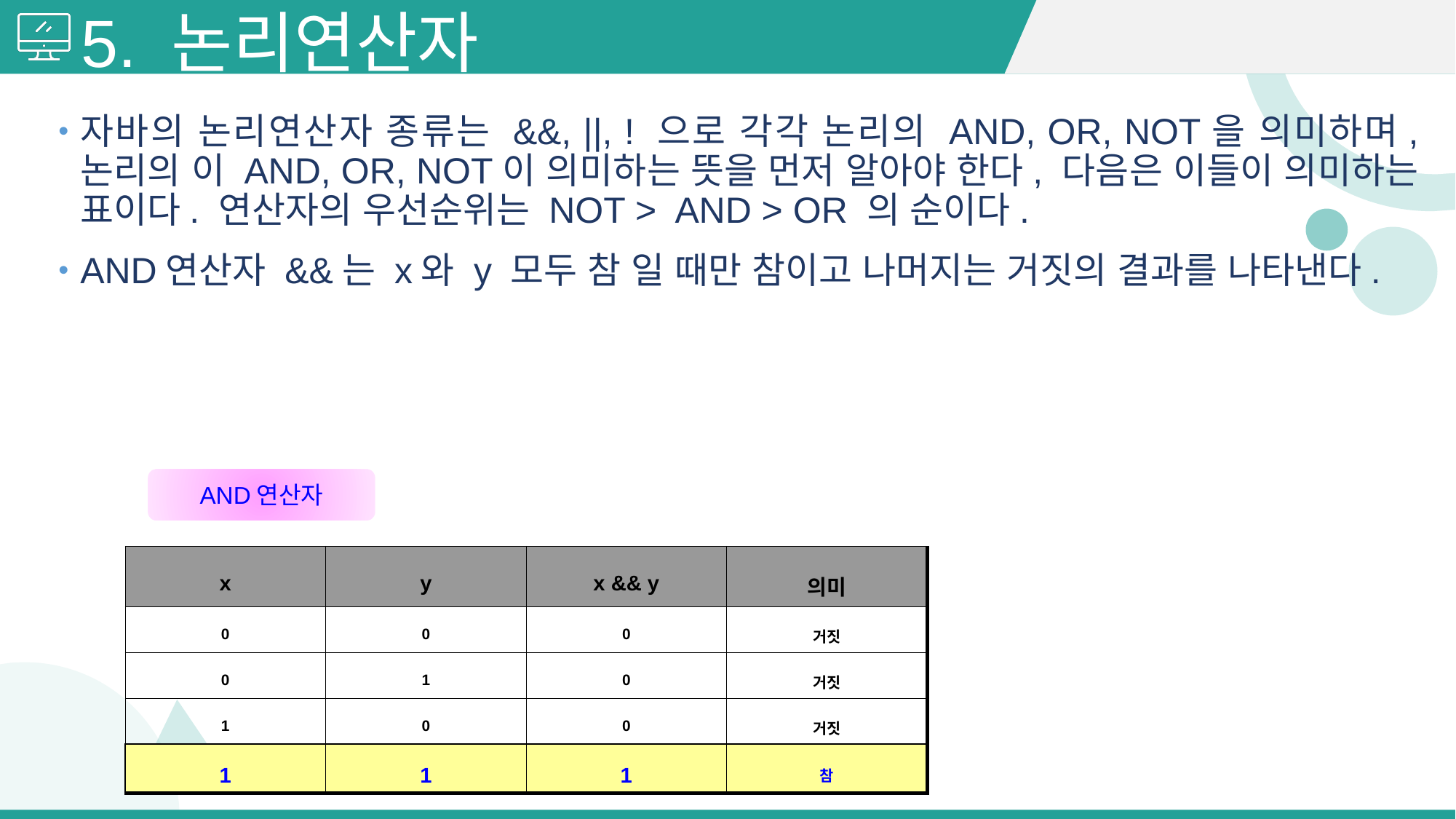

# 5. 논리연산자
자바의 논리연산자 종류는 &&, ||, ! 으로 각각 논리의 AND, OR, NOT을 의미하며, 논리의 이 AND, OR, NOT이 의미하는 뜻을 먼저 알아야 한다, 다음은 이들이 의미하는 표이다. 연산자의 우선순위는 NOT >  AND > OR 의 순이다.
AND연산자 &&는 x와 y 모두 참 일 때만 참이고 나머지는 거짓의 결과를 나타낸다.

AND연산자
| x | y | x && y | 의미 |
| --- | --- | --- | --- |
| 0 | 0 | 0 | 거짓 |
| 0 | 1 | 0 | 거짓 |
| 1 | 0 | 0 | 거짓 |
| 1 | 1 | 1 | 참 |